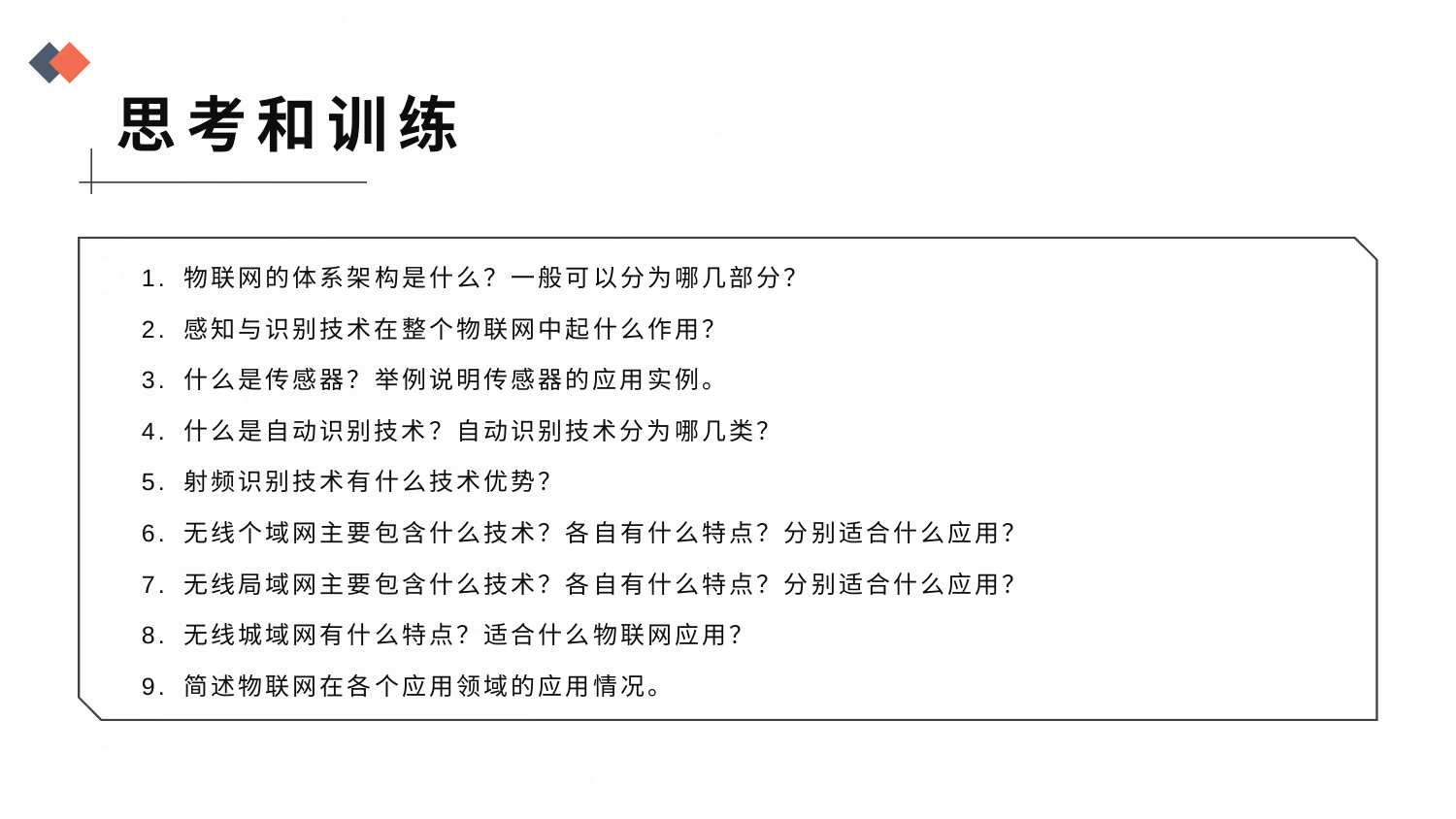

思考和训练

1. 物联网的体系架构是什么？一般可以分为哪几部分？
2. 感知与识别技术在整个物联网中起什么作用？
3. 什么是传感器？举例说明传感器的应用实例。
4. 什么是自动识别技术？自动识别技术分为哪几类？
5. 射频识别技术有什么技术优势？
6. 无线个域网主要包含什么技术？各自有什么特点？分别适合什么应用？
7. 无线局域网主要包含什么技术？各自有什么特点？分别适合什么应用？
8. 无线城域网有什么特点？适合什么物联网应用？
9. 简述物联网在各个应用领域的应用情况。